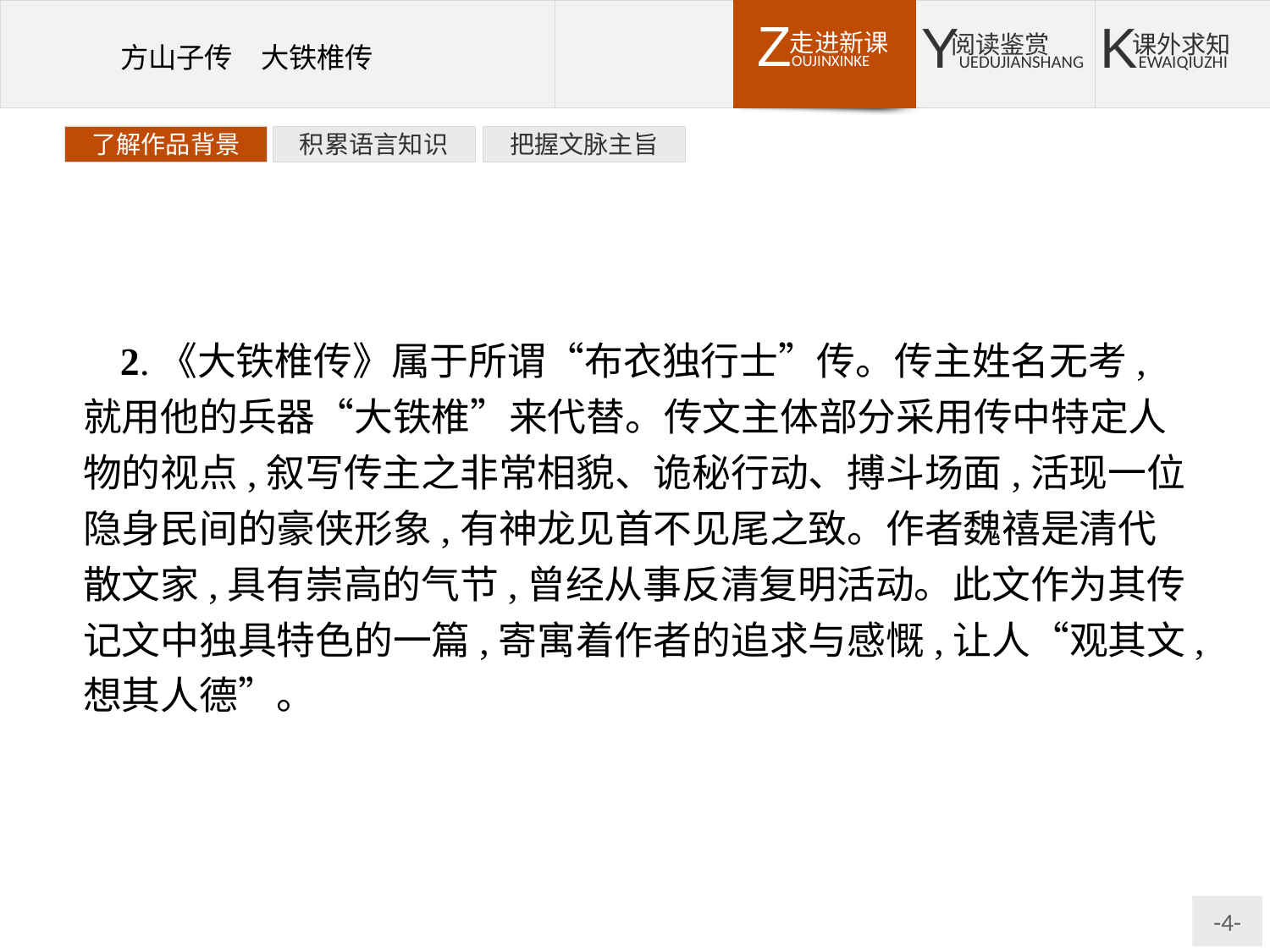

了解作品背景
积累语言知识
把握文脉主旨
2.《大铁椎传》属于所谓“布衣独行士”传。传主姓名无考,就用他的兵器“大铁椎”来代替。传文主体部分采用传中特定人物的视点,叙写传主之非常相貌、诡秘行动、搏斗场面,活现一位隐身民间的豪侠形象,有神龙见首不见尾之致。作者魏禧是清代散文家,具有崇高的气节,曾经从事反清复明活动。此文作为其传记文中独具特色的一篇,寄寓着作者的追求与感慨,让人“观其文,想其人德”。